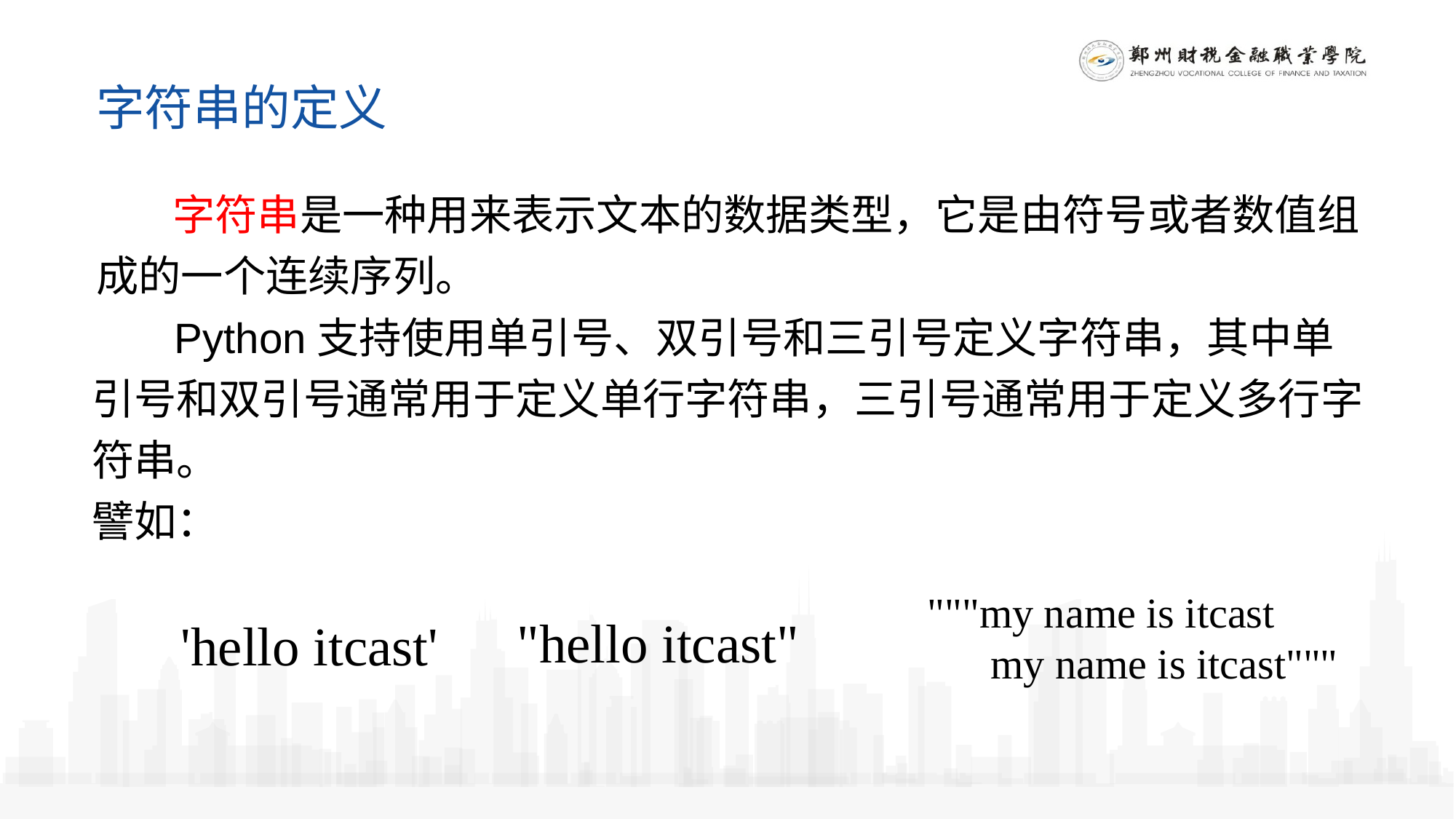

字符串的定义
       字符串是一种用来表示文本的数据类型，它是由符号或者数值组成的一个连续序列。
       Python支持使用单引号、双引号和三引号定义字符串，其中单引号和双引号通常用于定义单行字符串，三引号通常用于定义多行字符串。
譬如：

"""my name is itcast
my name is itcast"""
"hello itcast"
'hello itcast'